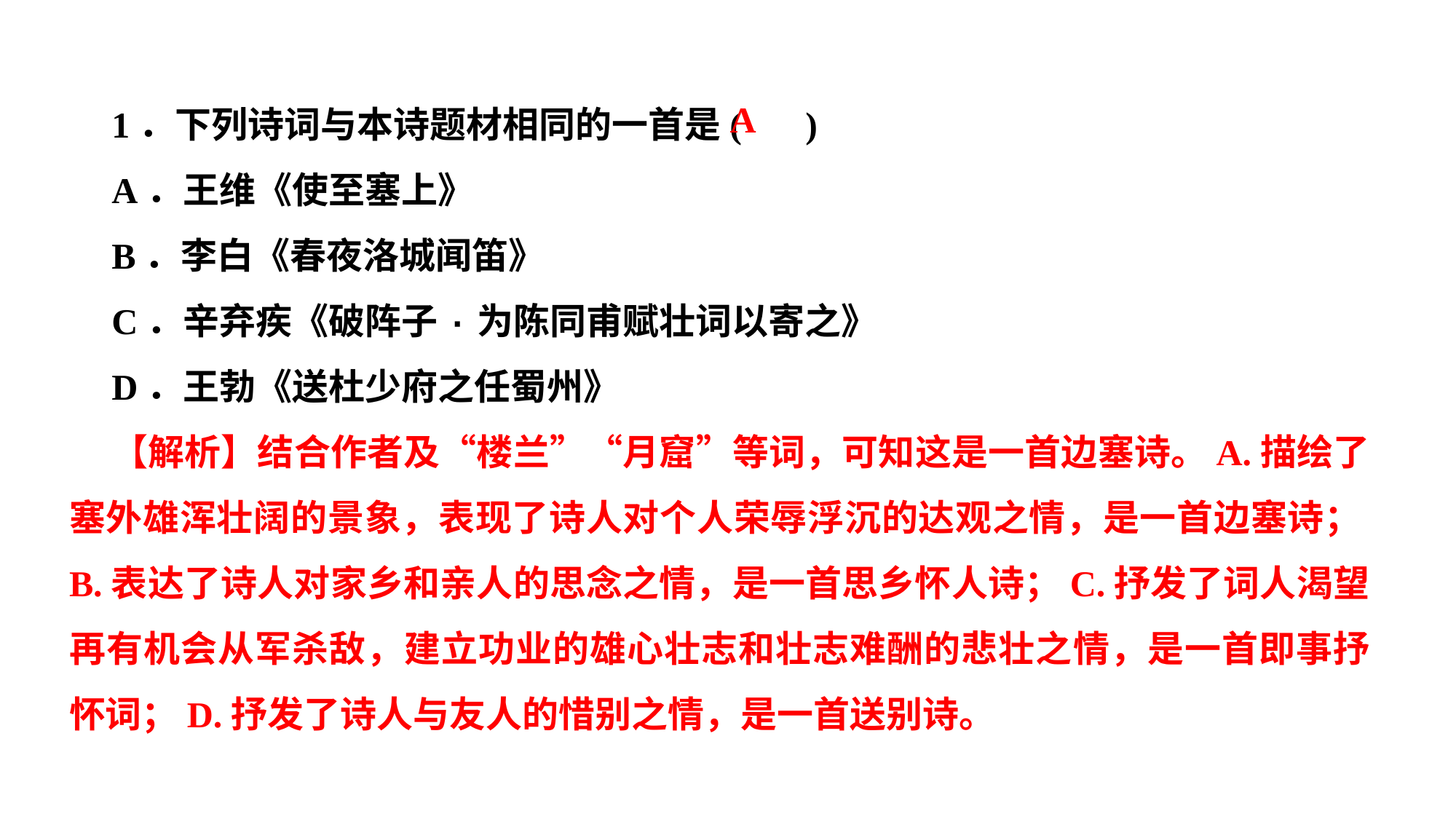

1．下列诗词与本诗题材相同的一首是(       )
A．王维《使至塞上》
B．李白《春夜洛城闻笛》
C．辛弃疾《破阵子·为陈同甫赋壮词以寄之》
D．王勃《送杜少府之任蜀州》
【解析】结合作者及“楼兰”“月窟”等词，可知这是一首边塞诗。A.描绘了塞外雄浑壮阔的景象，表现了诗人对个人荣辱浮沉的达观之情，是一首边塞诗；B.表达了诗人对家乡和亲人的思念之情，是一首思乡怀人诗；C.抒发了词人渴望再有机会从军杀敌，建立功业的雄心壮志和壮志难酬的悲壮之情，是一首即事抒怀词；D.抒发了诗人与友人的惜别之情，是一首送别诗。
A